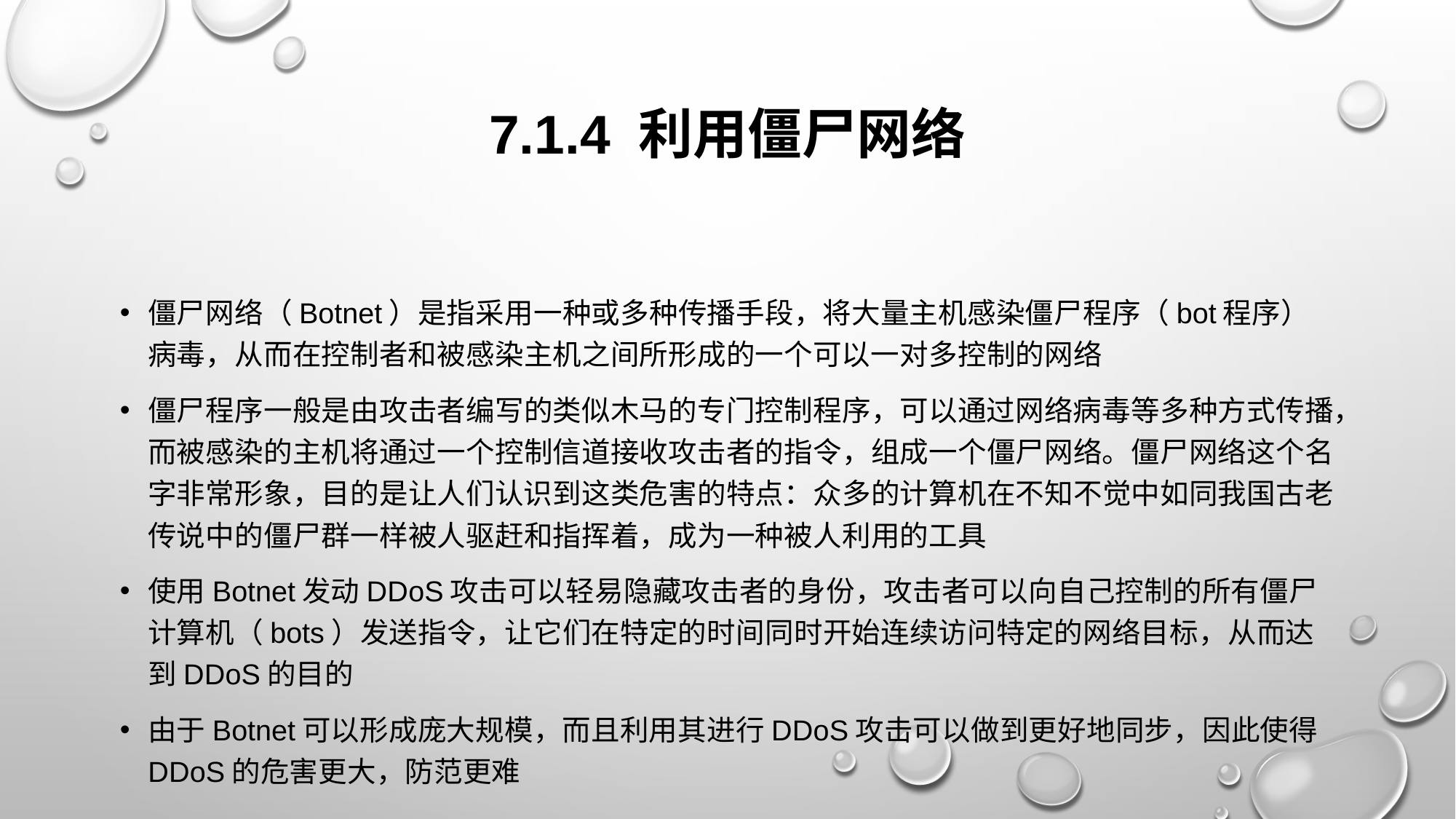

# 7.1.4 利用僵尸网络
僵尸网络（Botnet）是指采用一种或多种传播手段，将大量主机感染僵尸程序（bot程序）病毒，从而在控制者和被感染主机之间所形成的一个可以一对多控制的网络
僵尸程序一般是由攻击者编写的类似木马的专门控制程序，可以通过网络病毒等多种方式传播，而被感染的主机将通过一个控制信道接收攻击者的指令，组成一个僵尸网络。僵尸网络这个名字非常形象，目的是让人们认识到这类危害的特点：众多的计算机在不知不觉中如同我国古老传说中的僵尸群一样被人驱赶和指挥着，成为一种被人利用的工具
使用Botnet发动DDoS攻击可以轻易隐藏攻击者的身份，攻击者可以向自己控制的所有僵尸计算机（bots）发送指令，让它们在特定的时间同时开始连续访问特定的网络目标，从而达到DDoS的目的
由于Botnet可以形成庞大规模，而且利用其进行DDoS攻击可以做到更好地同步，因此使得DDoS的危害更大，防范更难